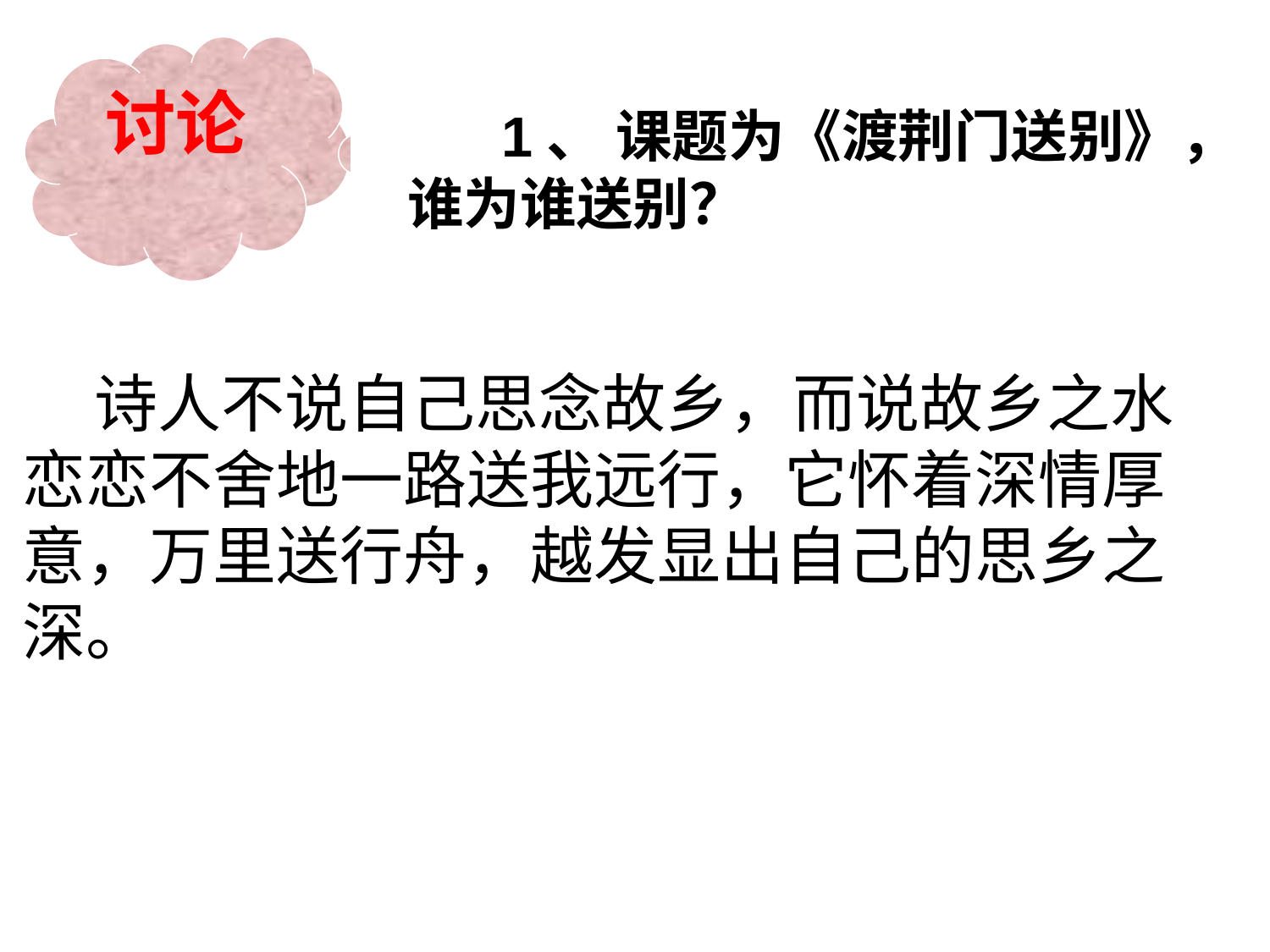

讨论
      1、 课题为《渡荆门送别》，谁为谁送别？
    诗人不说自己思念故乡，而说故乡之水
恋恋不舍地一路送我远行，它怀着深情厚
意，万里送行舟，越发显出自己的思乡之深。